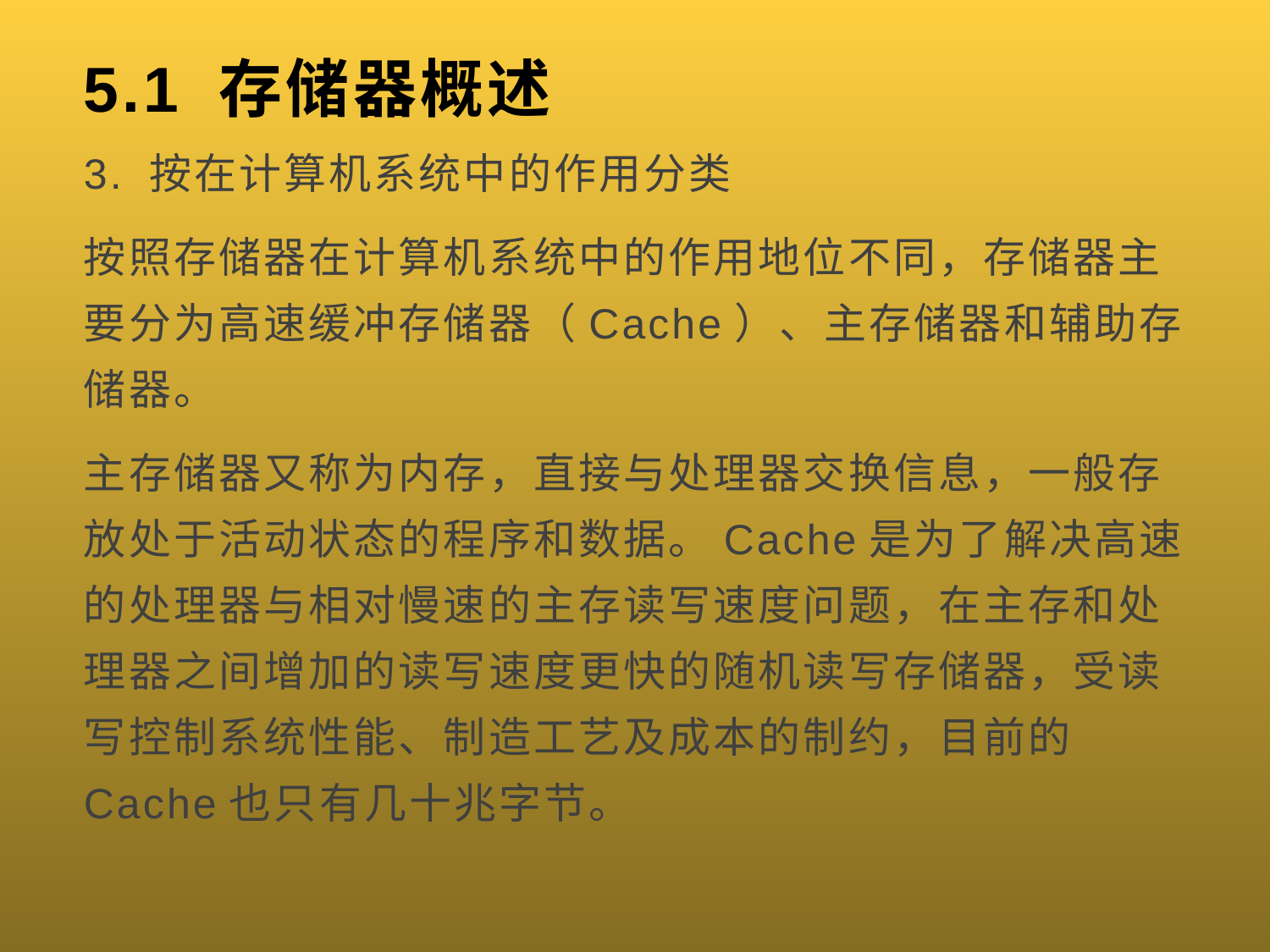

# 5.1 存储器概述
3. 按在计算机系统中的作用分类
按照存储器在计算机系统中的作用地位不同，存储器主要分为高速缓冲存储器（Cache）、主存储器和辅助存储器。
主存储器又称为内存，直接与处理器交换信息，一般存放处于活动状态的程序和数据。Cache是为了解决高速的处理器与相对慢速的主存读写速度问题，在主存和处理器之间增加的读写速度更快的随机读写存储器，受读写控制系统性能、制造工艺及成本的制约，目前的Cache也只有几十兆字节。